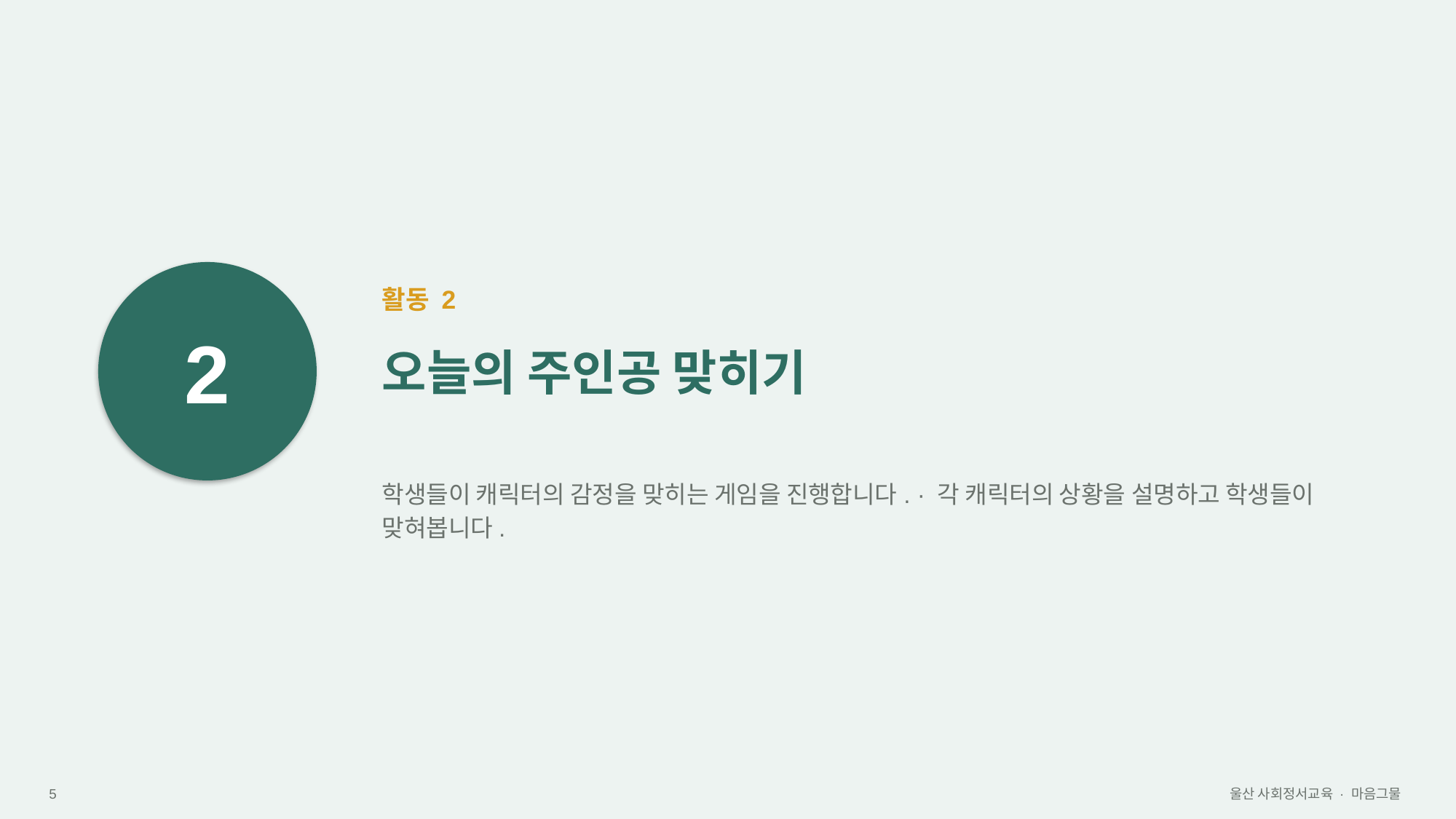

2
활동 2
오늘의 주인공 맞히기
학생들이 캐릭터의 감정을 맞히는 게임을 진행합니다. · 각 캐릭터의 상황을 설명하고 학생들이 맞혀봅니다.
5
울산 사회정서교육 · 마음그물